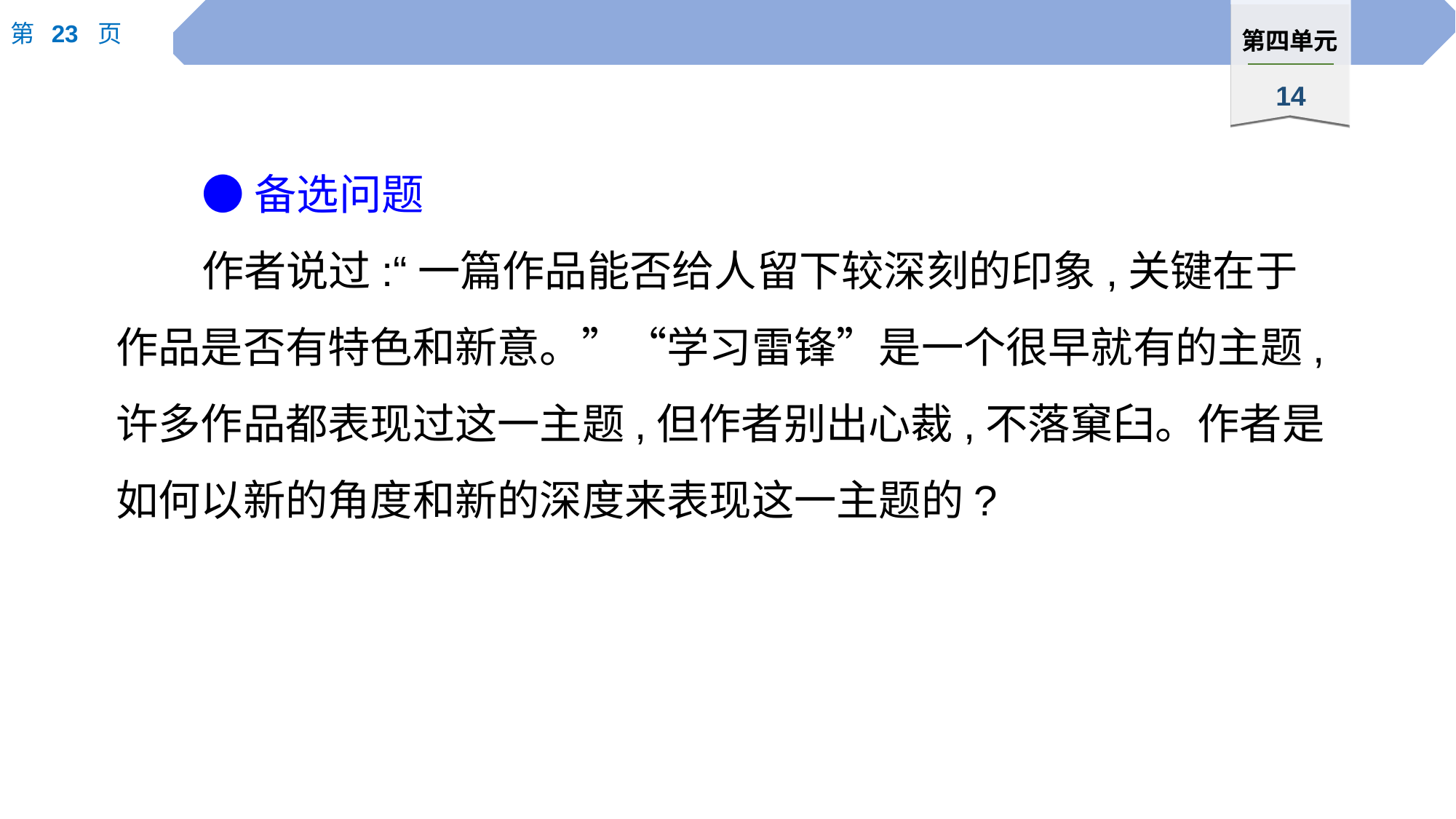

●备选问题

作者说过:“一篇作品能否给人留下较深刻的印象,关键在于作品是否有特色和新意。”“学习雷锋”是一个很早就有的主题,许多作品都表现过这一主题,但作者别出心裁,不落窠臼。作者是如何以新的角度和新的深度来表现这一主题的?